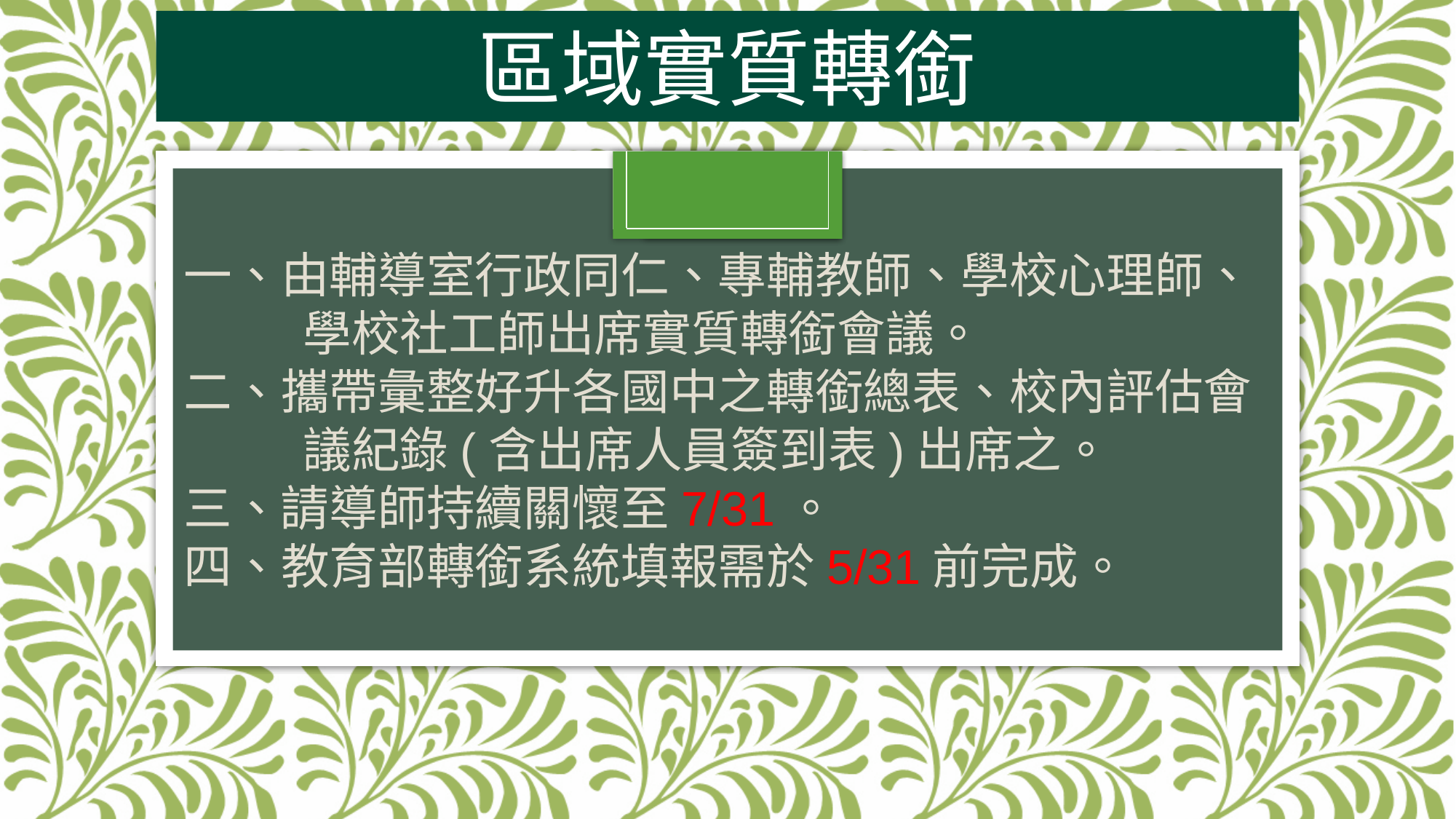

# 區域實質轉銜

一、由輔導室行政同仁、專輔教師、學校心理師、
        學校社工師出席實質轉銜會議。
二、攜帶彙整好升各國中之轉銜總表、校內評估會
        議紀錄(含出席人員簽到表)出席之。
三、請導師持續關懷至7/31。
四、教育部轉銜系統填報需於5/31前完成。